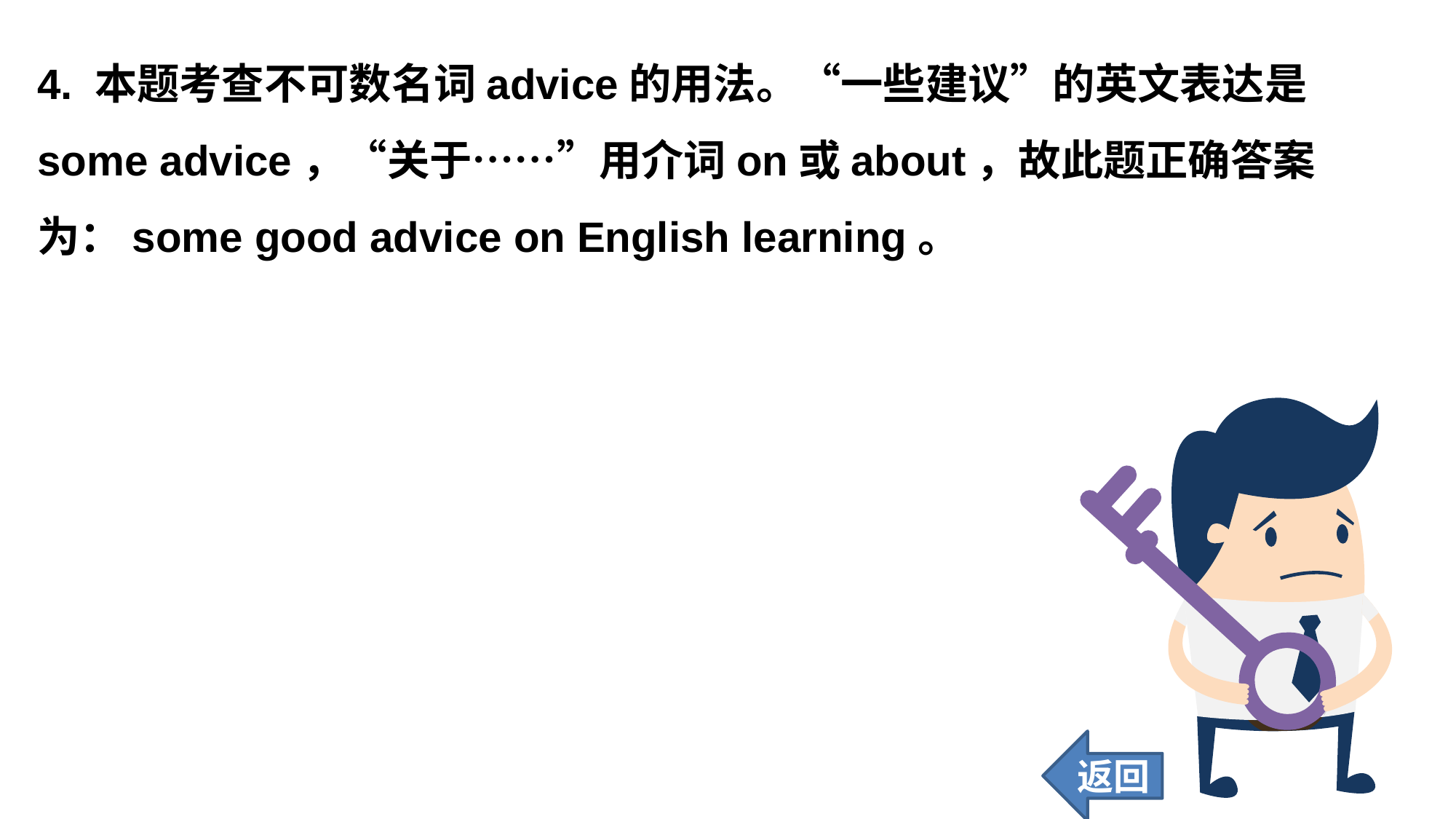

4. 本题考查不可数名词advice的用法。“一些建议”的英文表达是some advice，“关于……”用介词on或about，故此题正确答案为：some good advice on English learning。

返回
36